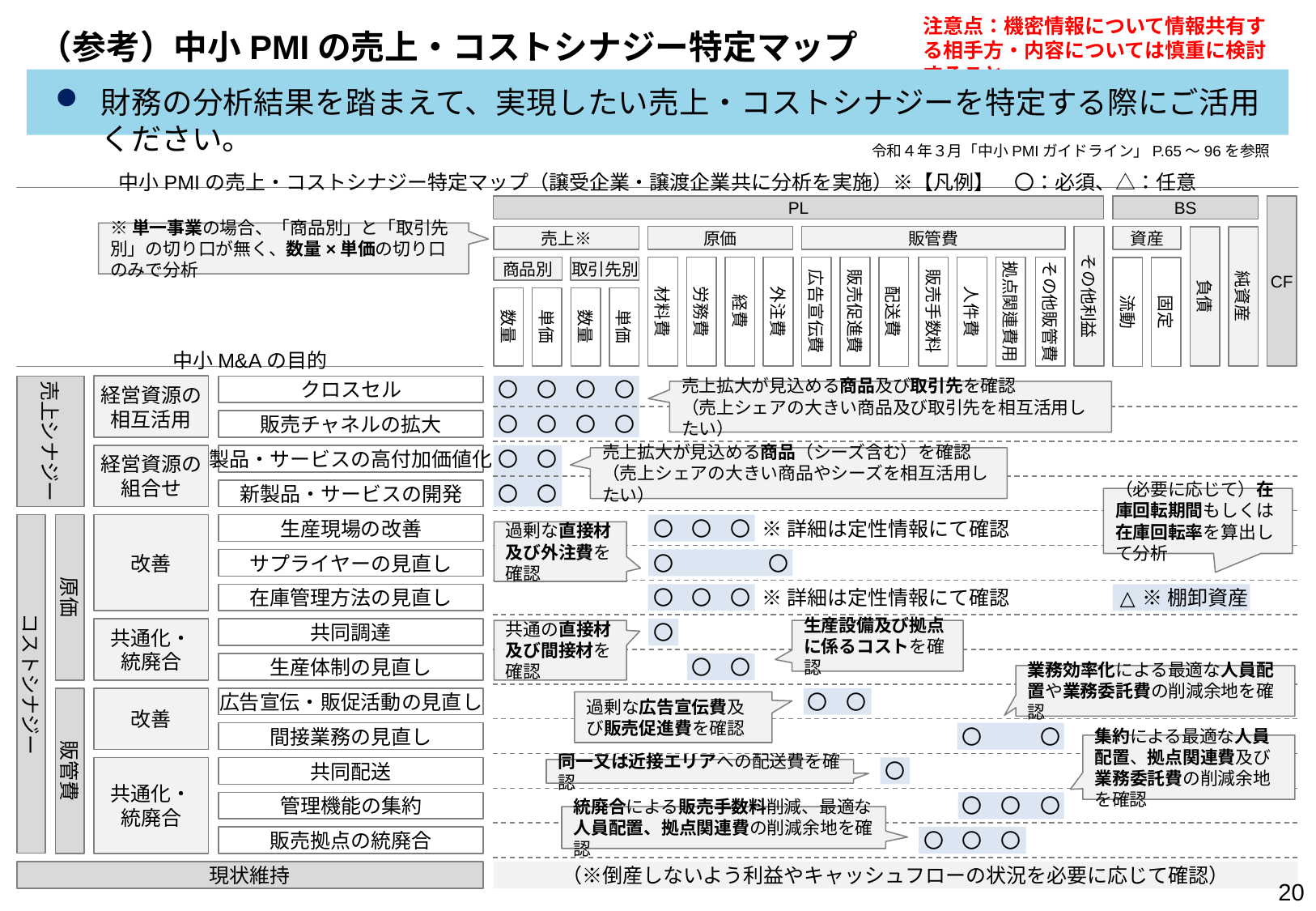

# （参考）中小PMIの売上・コストシナジー特定マップ
財務の分析結果を踏まえて、実現したい売上・コストシナジーを特定する際にご活用ください。
令和４年３月「中小PMIガイドライン」P.65～96を参照
中小PMIの売上・コストシナジー特定マップ（譲受企業・譲渡企業共に分析を実施）※【凡例】　〇：必須、△：任意
CF
PL
BS
※単一事業の場合、「商品別」と「取引先別」の切り口が無く、数量×単価の切り口のみで分析
売上※
原価
販管費
その他利益
資産
負債
純資産
商品別
取引先別
材料費
労務費
経費
外注費
広告宣伝費
販売促進費
配送費
販売手数料
人件費
拠点関連費用
その他販管費
流動
固定
単価
数量
単価
数量
中小M&Aの目的
売上シナジー
経営資源の
相互活用
クロスセル

〇
〇
〇
〇
売上拡大が見込める商品及び取引先を確認
（売上シェアの大きい商品及び取引先を相互活用したい）
〇
〇
〇
〇
販売チャネルの拡大
〇
〇
経営資源の
組合せ
製品・サービスの高付加価値化

売上拡大が見込める商品（シーズ含む）を確認
（売上シェアの大きい商品やシーズを相互活用したい）
〇
〇
新製品・サービスの開発
（必要に応じて）在庫回転期間もしくは在庫回転率を算出して分析
〇
〇
〇
※詳細は定性情報にて確認
コストシナジー
原価
改善
生産現場の改善

過剰な直接材及び外注費を確認
〇

〇
サプライヤーの見直し
〇
〇
〇
※詳細は定性情報にて確認
△
※棚卸資産
在庫管理方法の見直し

〇
共通化・
統廃合
共同調達
生産設備及び拠点に係るコストを確認
共通の直接材及び間接材を確認
〇
〇
生産体制の見直し

業務効率化による最適な人員配置や業務委託費の削減余地を確認
〇
〇
販管費
改善
広告宣伝・販促活動の見直し

過剰な広告宣伝費及び販売促進費を確認
〇
〇
間接業務の見直し

集約による最適な人員配置、拠点関連費及び業務委託費の削減余地を確認
〇
共通化・
統廃合
共同配送
同一又は近接エリアへの配送費を確認
〇
〇
〇
管理機能の集約

統廃合による販売手数料削減、最適な人員配置、拠点関連費の削減余地を確認
〇
〇
〇
販売拠点の統廃合

現状維持
（※倒産しないよう利益やキャッシュフローの状況を必要に応じて確認）
20